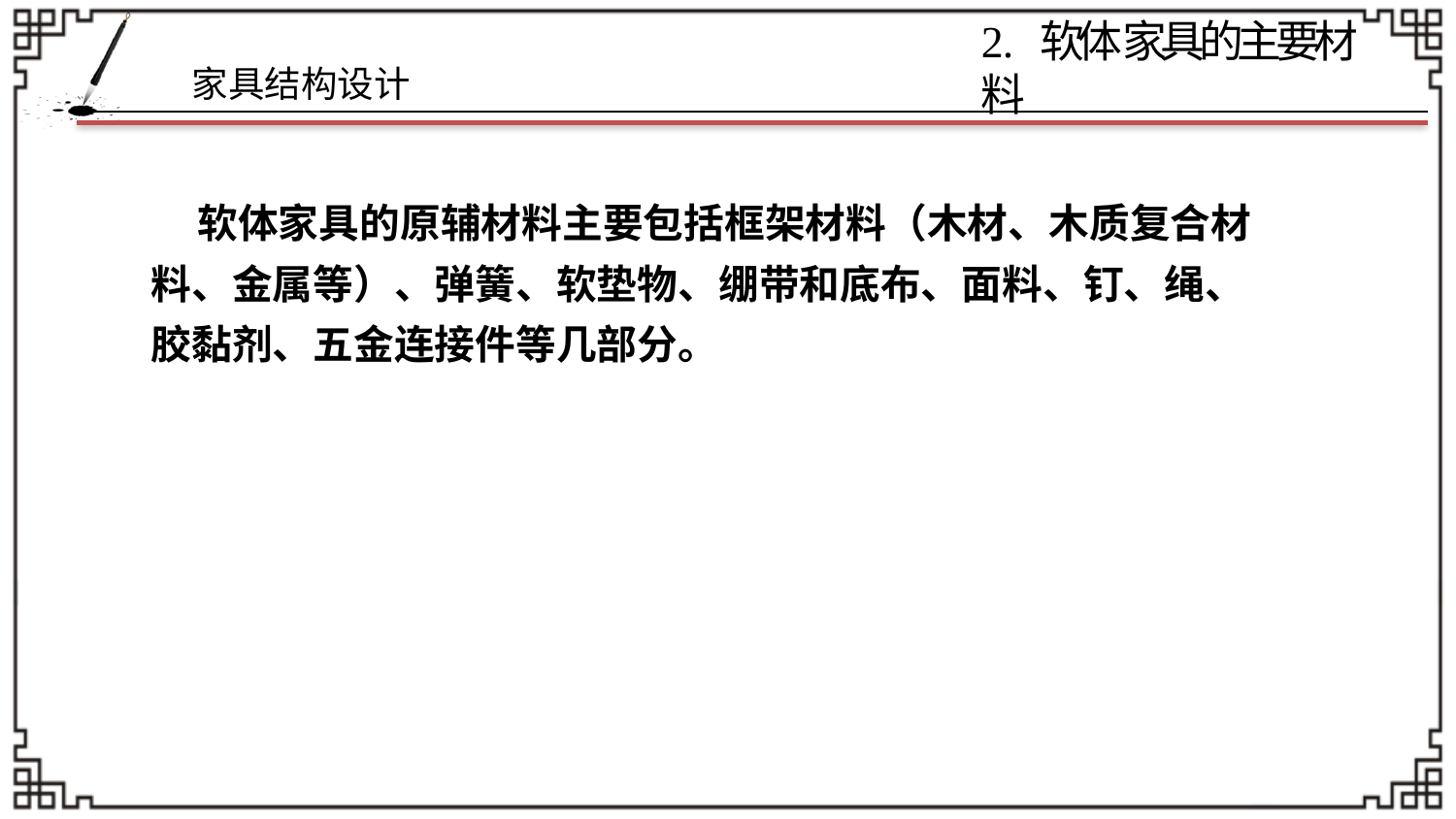

2 .   软体家具的主要材料
    软体家具的原辅材料主要包括框架材料（木材、木质复合材料、金属等）、弹簧、软垫物、绷带和底布、面料、钉、绳、胶黏剂、五金连接件等几部分。